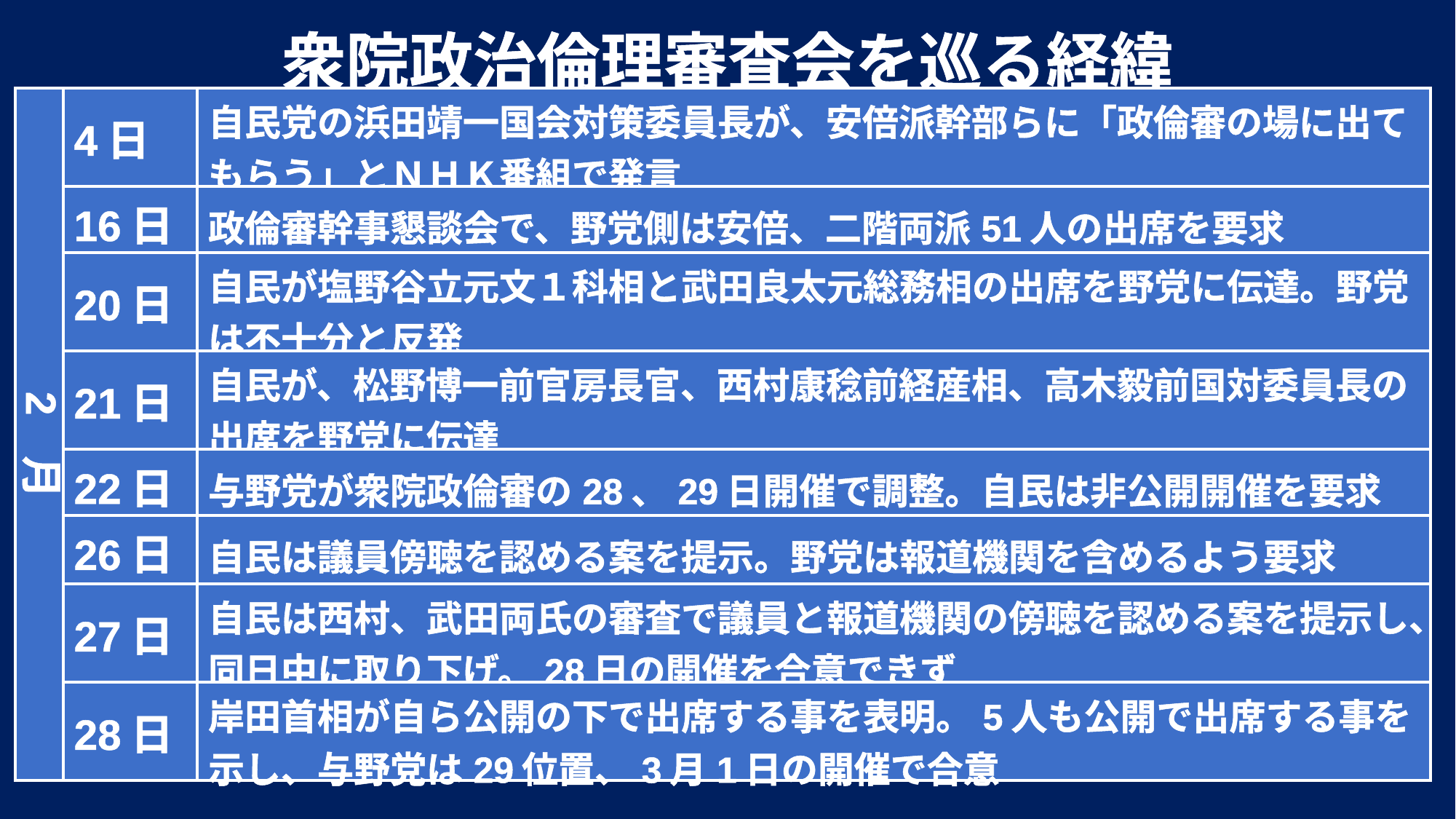

衆院政治倫理審査会を巡る経緯
|  | 4日 | 自民党の浜田靖一国会対策委員長が、安倍派幹部らに「政倫審の場に出てもらう」とＮＨＫ番組で発言 |
| --- | --- | --- |
|  | 16日 | 政倫審幹事懇談会で、野党側は安倍、二階両派51人の出席を要求 |
|  | 20日 | 自民が塩野谷立元文１科相と武田良太元総務相の出席を野党に伝達。野党は不十分と反発 |
|  | 21日 | 自民が、松野博一前官房長官、西村康稔前経産相、高木毅前国対委員長の出席を野党に伝達 |
|  | 22日 | 与野党が衆院政倫審の28、29日開催で調整。自民は非公開開催を要求 |
|  | 26日 | 自民は議員傍聴を認める案を提示。野党は報道機関を含めるよう要求 |
|  | 27日 | 自民は西村、武田両氏の審査で議員と報道機関の傍聴を認める案を提示し、同日中に取り下げ。28日の開催を合意できず |
|  | 28日 | 岸田首相が自ら公開の下で出席する事を表明。5人も公開で出席する事を示し、与野党は29位置、3月1日の開催で合意 |
2月